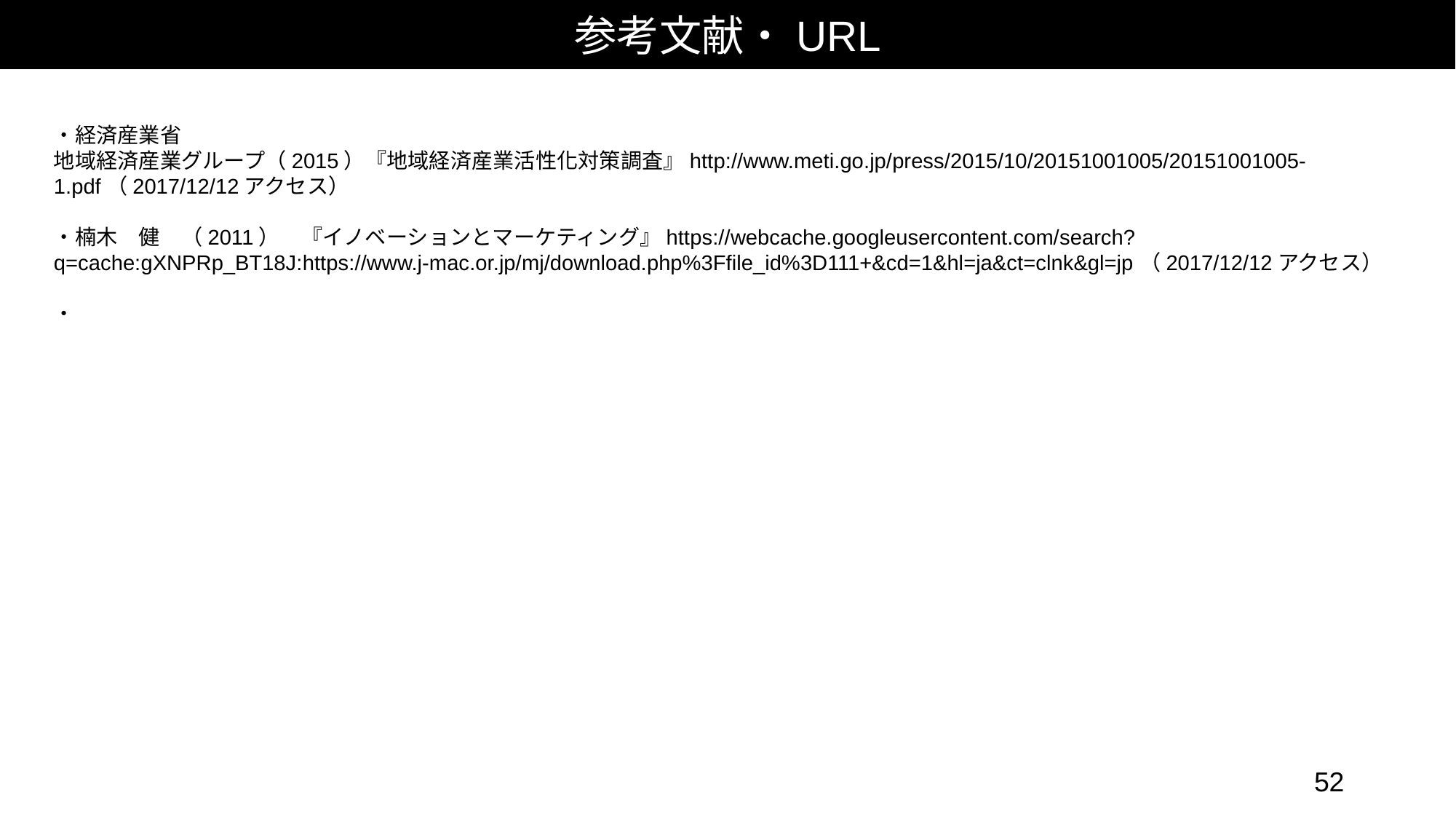

参考文献・URL
・経済産業省 地域経済産業グループ（2015）『地域経済産業活性化対策調査』http://www.meti.go.jp/press/2015/10/20151001005/20151001005-1.pdf（2017/12/12アクセス）

・楠木　健　（2011）　『イノベーションとマーケティング』https://webcache.googleusercontent.com/search?q=cache:gXNPRp_BT18J:https://www.j-mac.or.jp/mj/download.php%3Ffile_id%3D111+&cd=1&hl=ja&ct=clnk&gl=jp（2017/12/12アクセス）

・

52